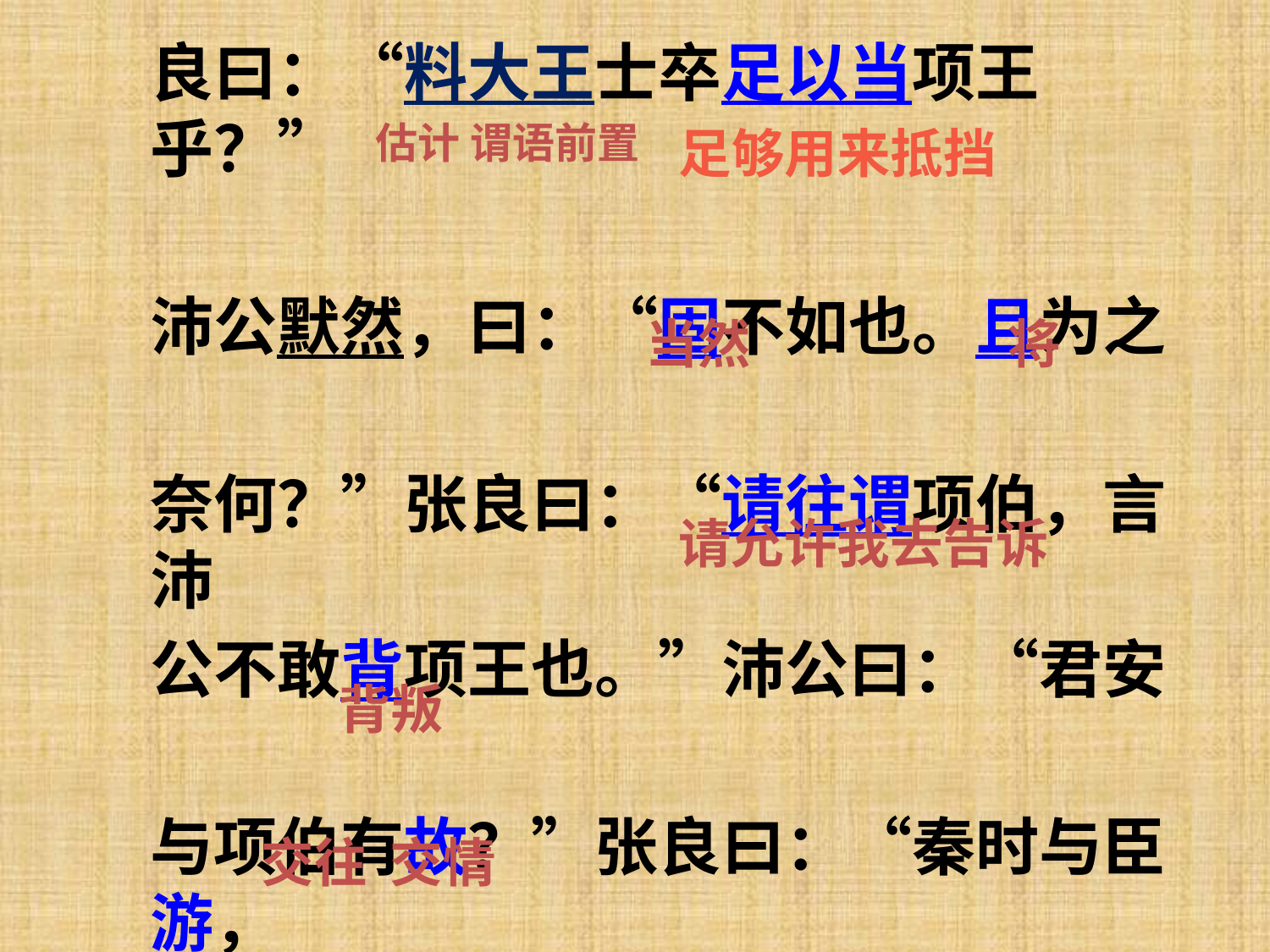

良曰：“料大王士卒足以当项王乎？”

沛公默然，曰：“固不如也。且为之

奈何？”张良曰：“请往谓项伯，言沛
公不敢背项王也。”沛公曰：“君安

与项伯有故？”张良曰：“秦时与臣游，

估计 谓语前置
足够用来抵挡

当然
将
请允许我去告诉
背叛
交往
交情